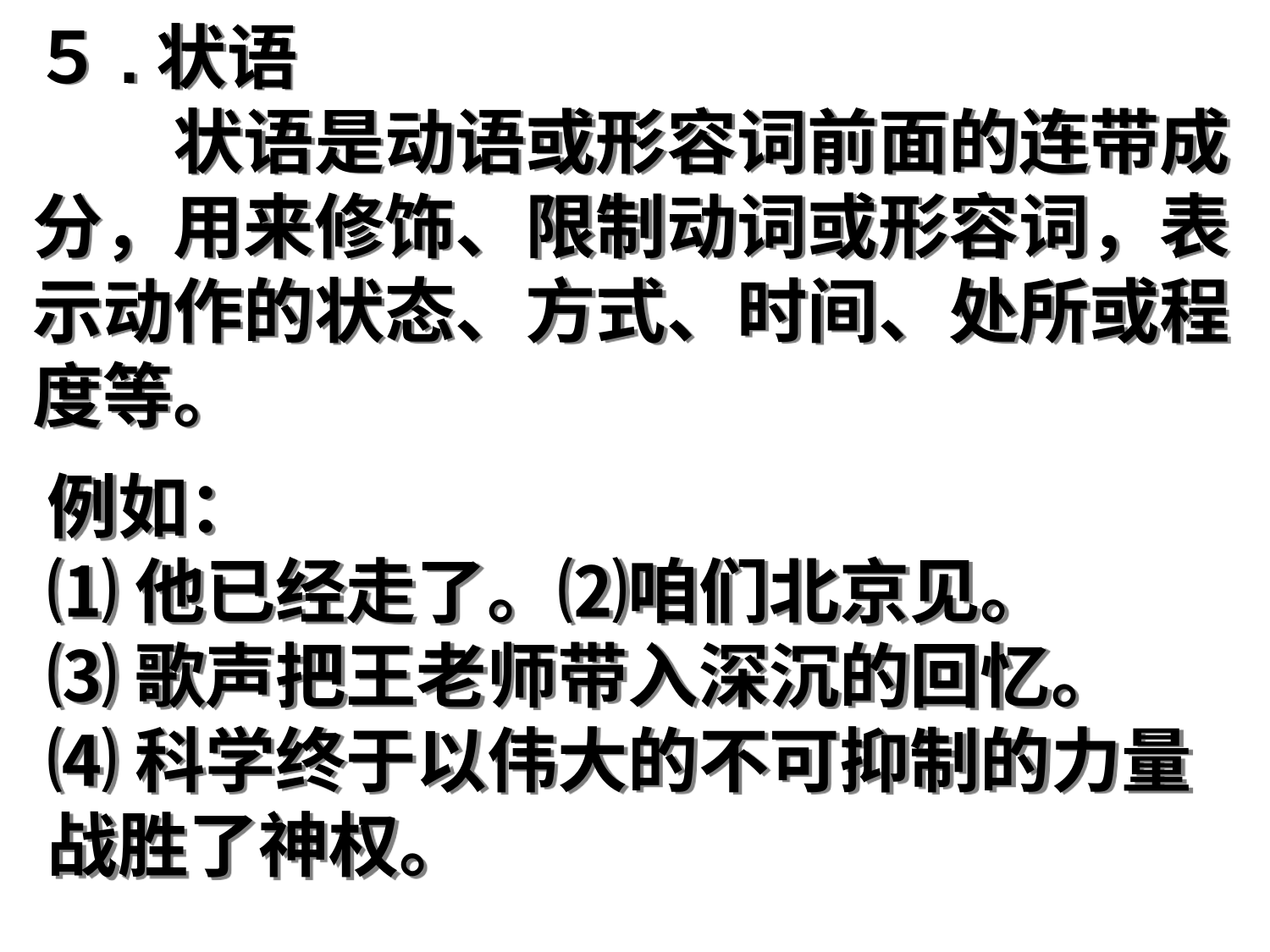

５.状语
　　状语是动语或形容词前面的连带成分，用来修饰、限制动词或形容词，表示动作的状态、方式、时间、处所或程度等。
例如：
⑴他已经走了。⑵咱们北京见。
⑶歌声把王老师带入深沉的回忆。
⑷科学终于以伟大的不可抑制的力量战胜了神权。